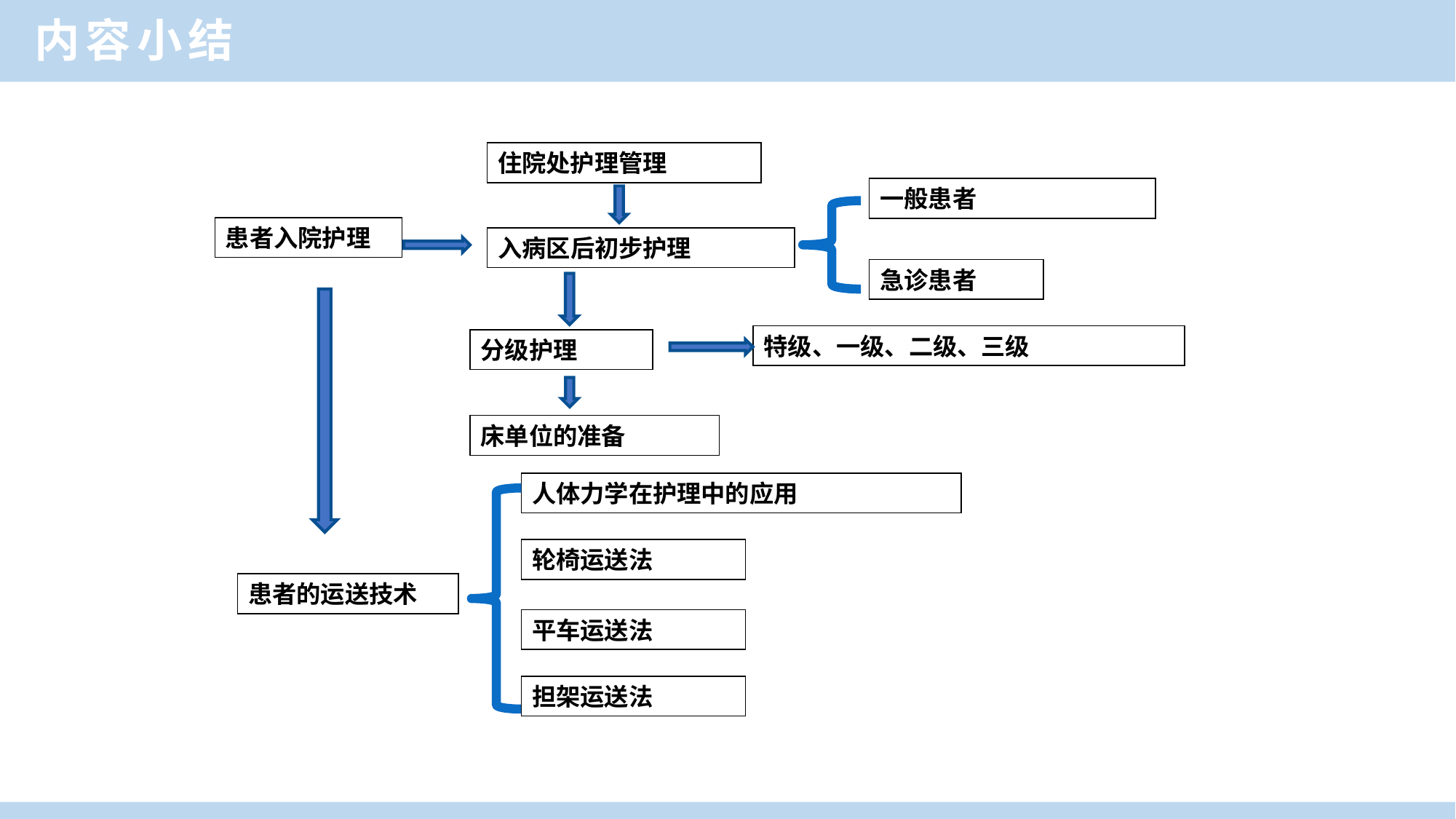

内容小结
住院处护理管理
一般患者

患者入院护理
入病区后初步护理

急诊患者

特级、一级、二级、三级
分级护理

床单位的准备
人体力学在护理中的应用

轮椅运送法
患者的运送技术
平车运送法
担架运送法